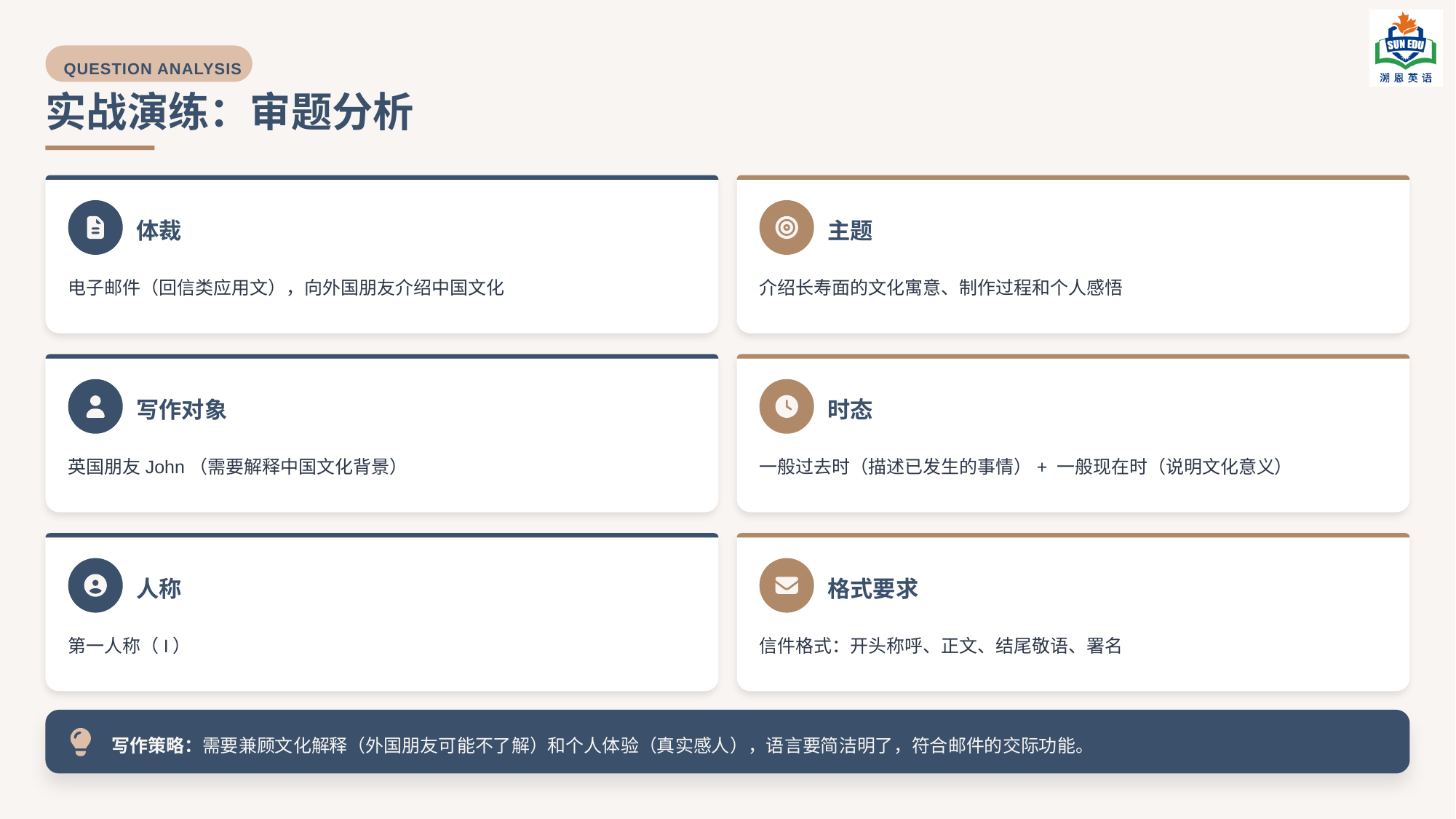

QUESTION ANALYSIS
实战演练：审题分析

体裁
主题

电子邮件（回信类应用文），向外国朋友介绍中国文化
介绍长寿面的文化寓意、制作过程和个人感悟

写作对象
时态

英国朋友John（需要解释中国文化背景）
一般过去时（描述已发生的事情）+ 一般现在时（说明文化意义）

人称
格式要求

第一人称（I）
信件格式：开头称呼、正文、结尾敬语、署名

写作策略：需要兼顾文化解释（外国朋友可能不了解）和个人体验（真实感人），语言要简洁明了，符合邮件的交际功能。